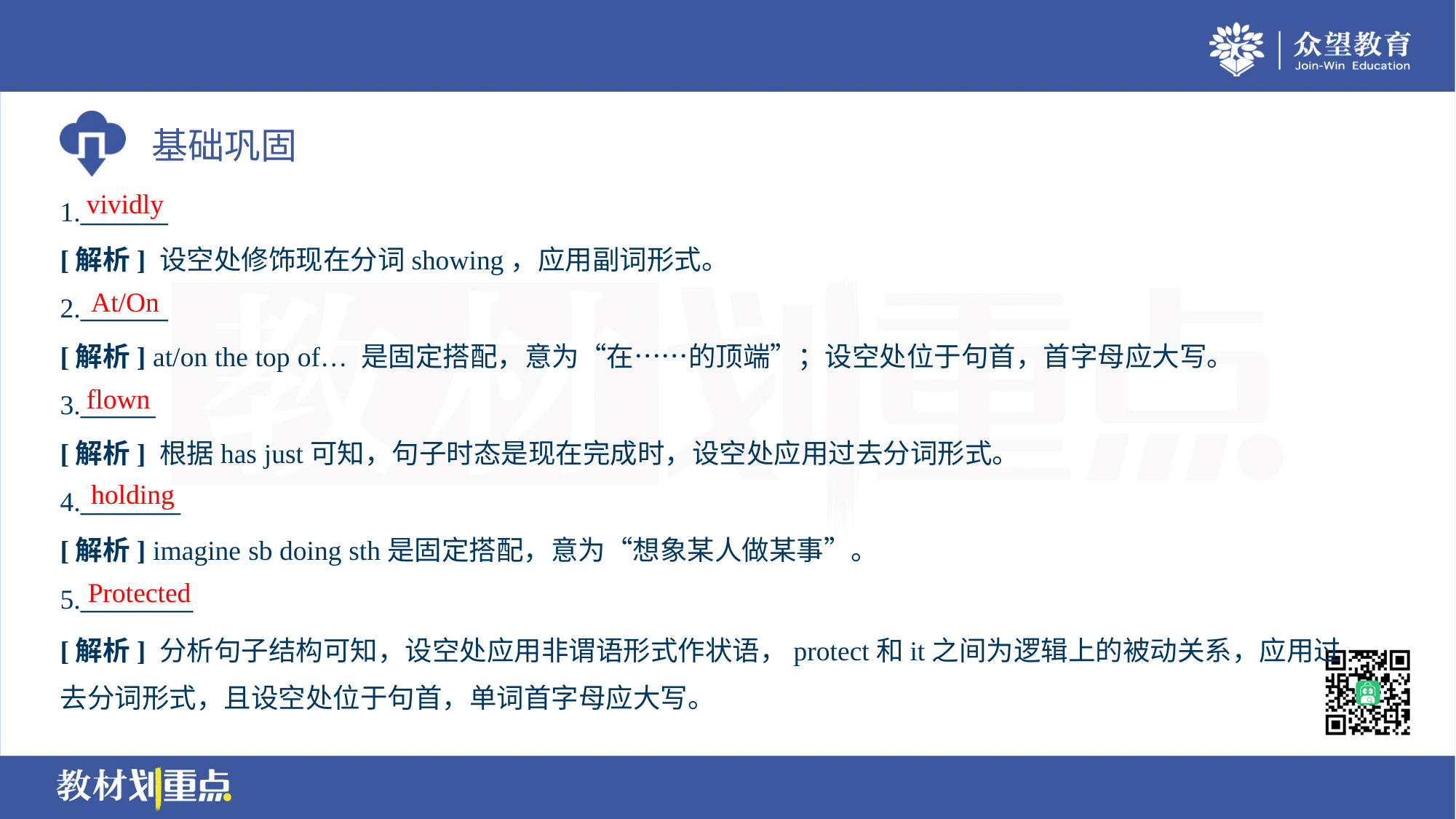

vividly
1._______
[解析] 设空处修饰现在分词showing，应用副词形式。
At/On
2._______
[解析] at/on the top of… 是固定搭配，意为“在……的顶端”；设空处位于句首，首字母应大写。
flown
3.______
[解析] 根据has just可知，句子时态是现在完成时，设空处应用过去分词形式。
holding
4.________
[解析] imagine sb doing sth是固定搭配，意为“想象某人做某事”。
Protected
5._________
[解析] 分析句子结构可知，设空处应用非谓语形式作状语，protect和it之间为逻辑上的被动关系，应用过
去分词形式，且设空处位于句首，单词首字母应大写。